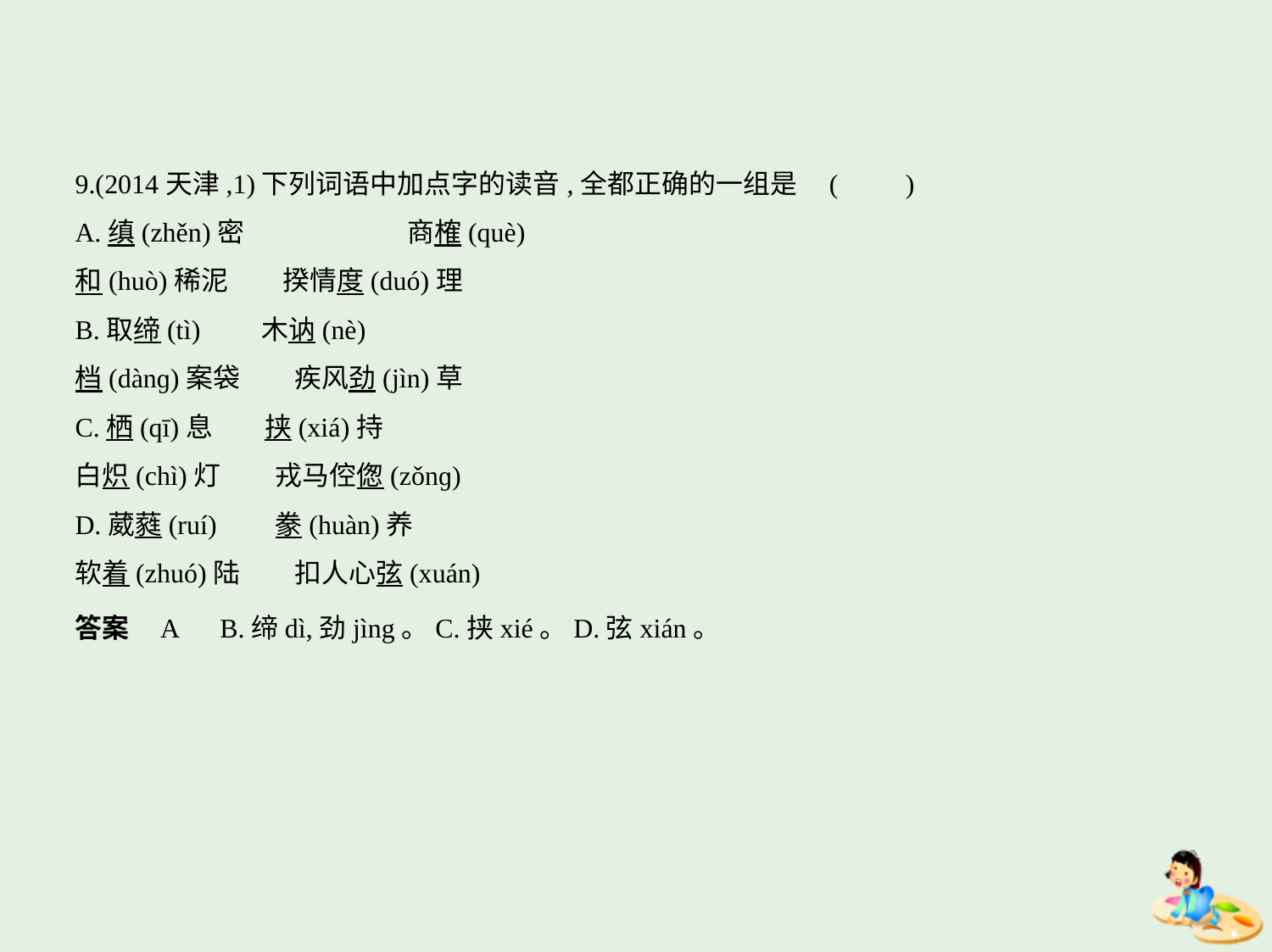

9.(2014天津,1)下列词语中加点字的读音,全都正确的一组是 (　　)
A.缜(zhěn)密　　　　　　商榷(què)
和(huò)稀泥　　揆情度(duó)理
B.取缔(tì)　　木讷(nè)
档(dànɡ)案袋　　疾风劲(jìn)草
C.栖(qī)息　    挟(xiá)持
白炽(chì)灯　　戎马倥偬(zǒnɡ)
D.葳蕤(ruí)　    豢(huàn)养
软着(zhuó)陆　　扣人心弦(xuán)
答案    A　B.缔dì,劲jìng。C.挟xié。D.弦xián。